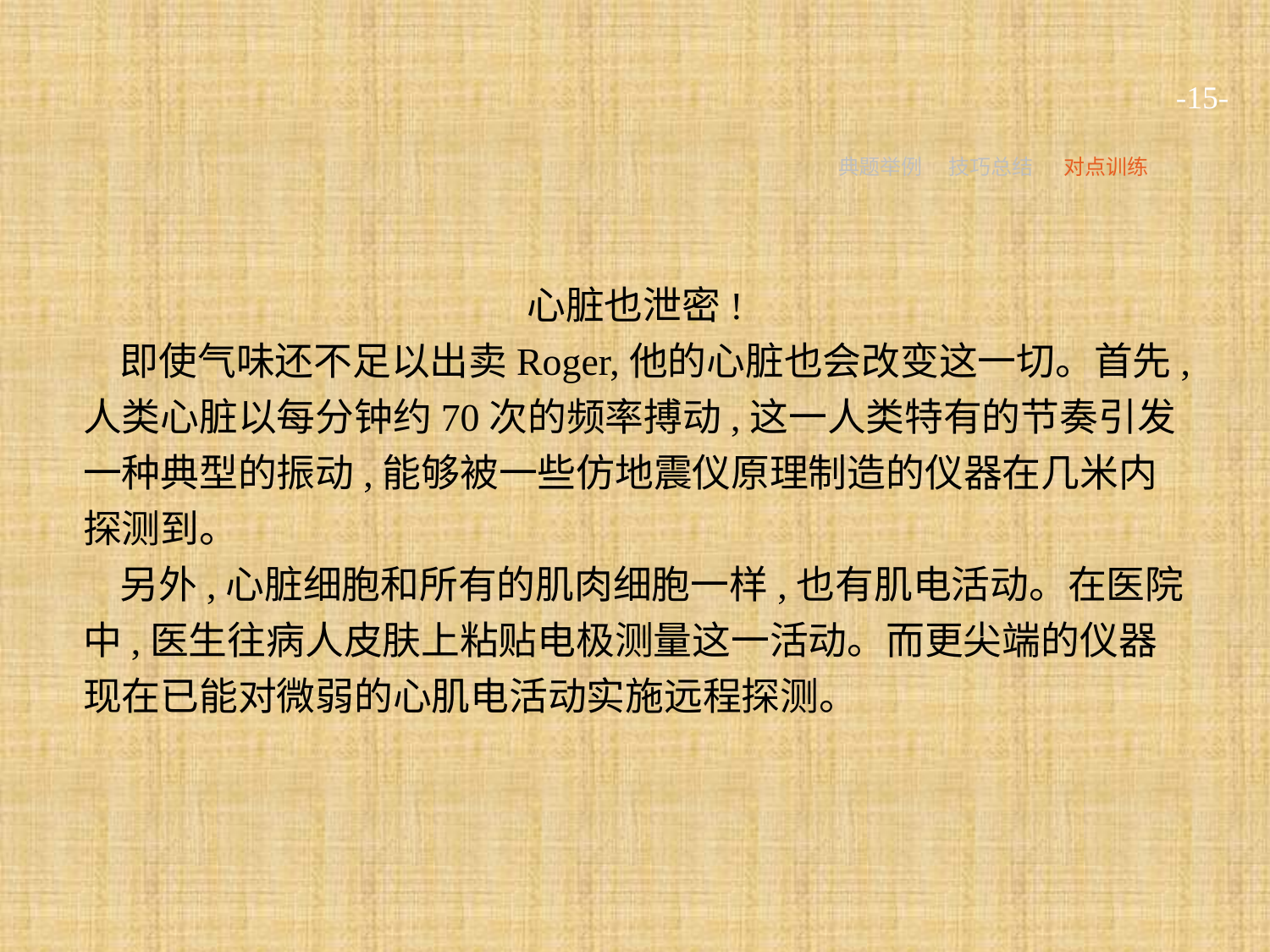

-15-
典题举例
技巧总结
对点训练
心脏也泄密!
即使气味还不足以出卖Roger,他的心脏也会改变这一切。首先,人类心脏以每分钟约70次的频率搏动,这一人类特有的节奏引发一种典型的振动,能够被一些仿地震仪原理制造的仪器在几米内探测到。
另外,心脏细胞和所有的肌肉细胞一样,也有肌电活动。在医院中,医生往病人皮肤上粘贴电极测量这一活动。而更尖端的仪器现在已能对微弱的心肌电活动实施远程探测。